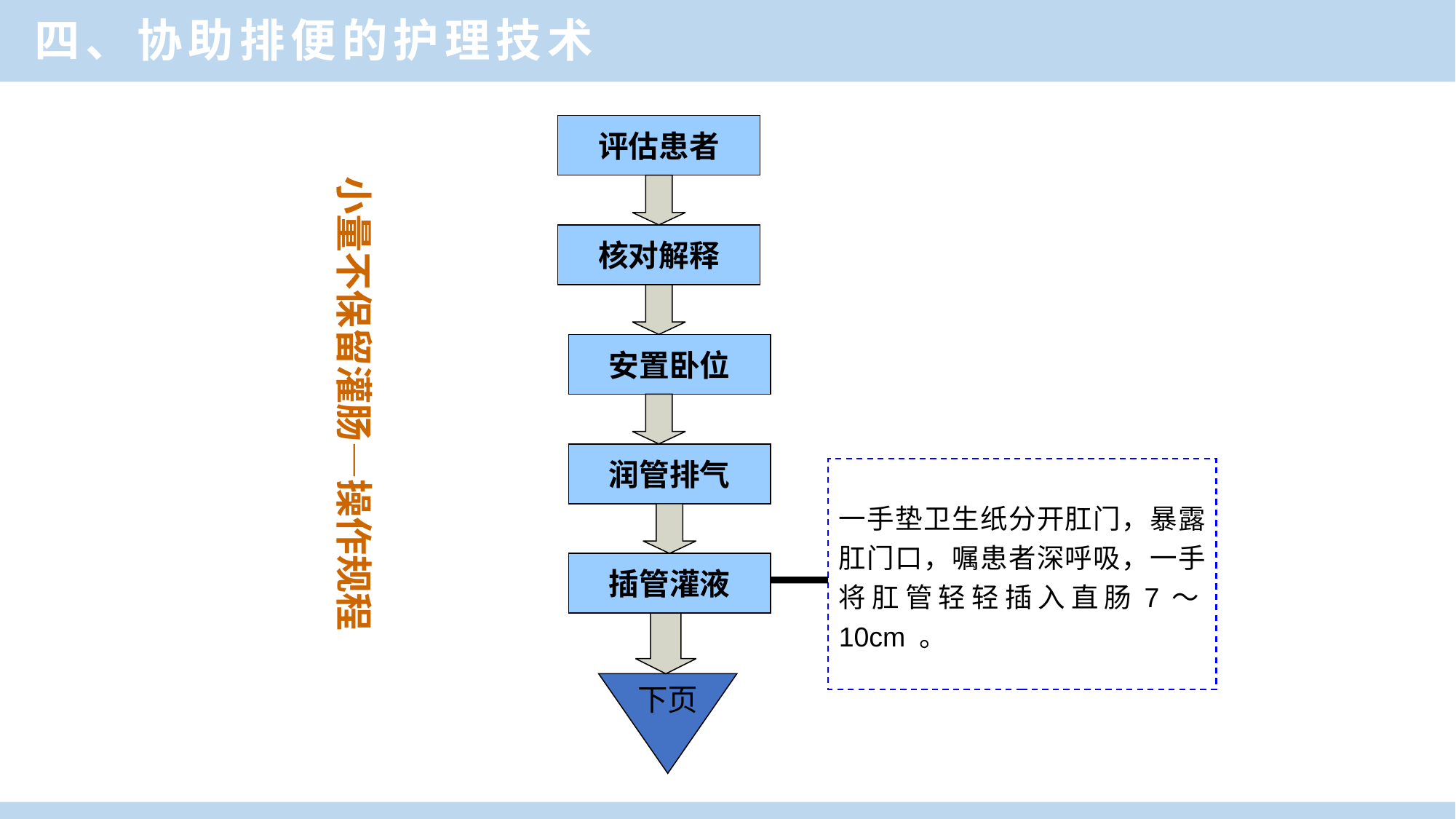

四、协助排便的护理技术
评估患者

核对解释

安置卧位

润管排气

插管灌液
小量不保留灌肠—操作规程

一手垫卫生纸分开肛门，暴露肛门口，嘱患者深呼吸，一手将肛管轻轻插入直肠7～10cm 。

下页